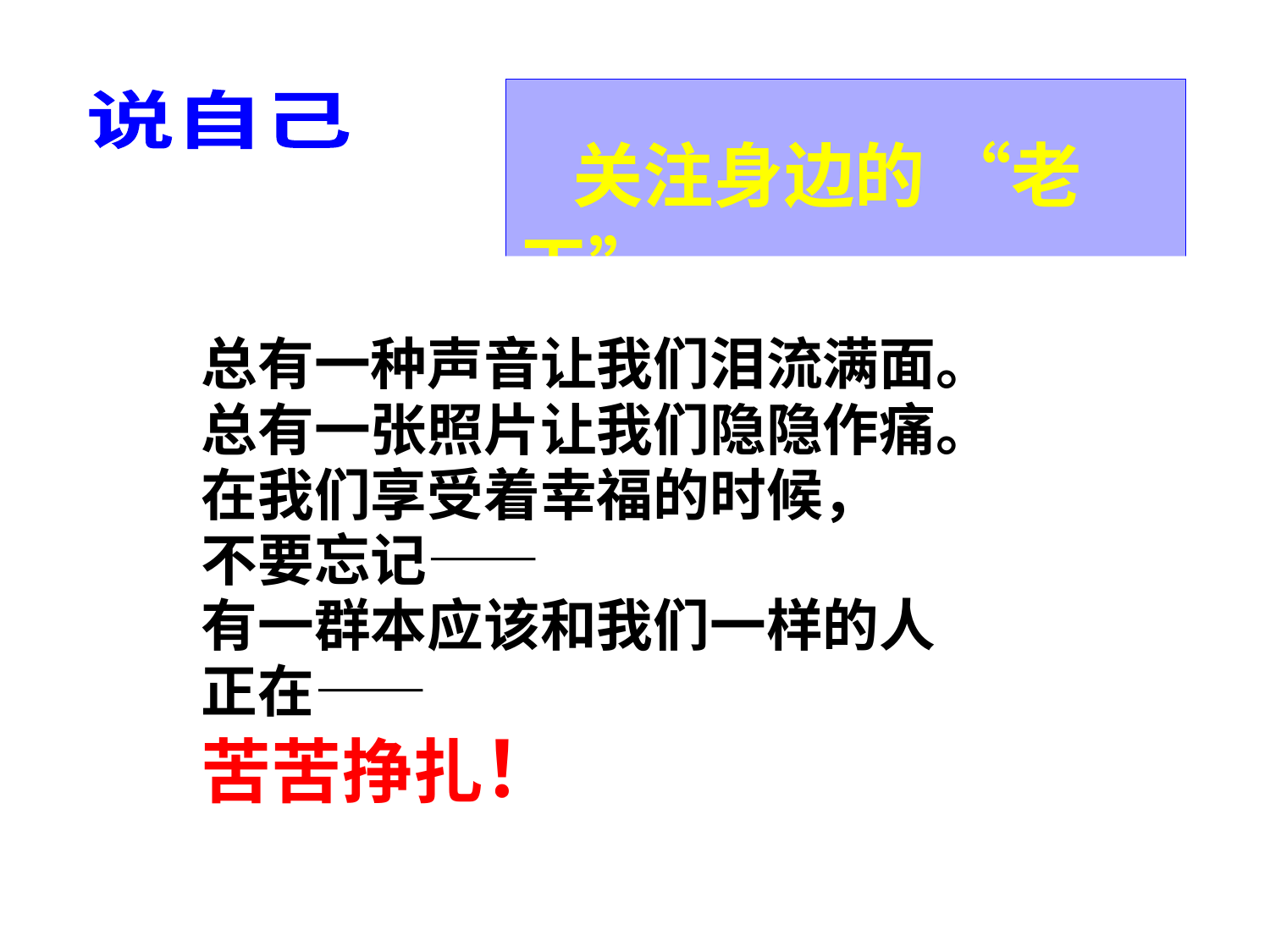

关注身边的 “老王”
说自己

       总有一种声音让我们泪流满面。
       总有一张照片让我们隐隐作痛。
       在我们享受着幸福的时候，
       不要忘记——
       有一群本应该和我们一样的人
       正在——
       苦苦挣扎！